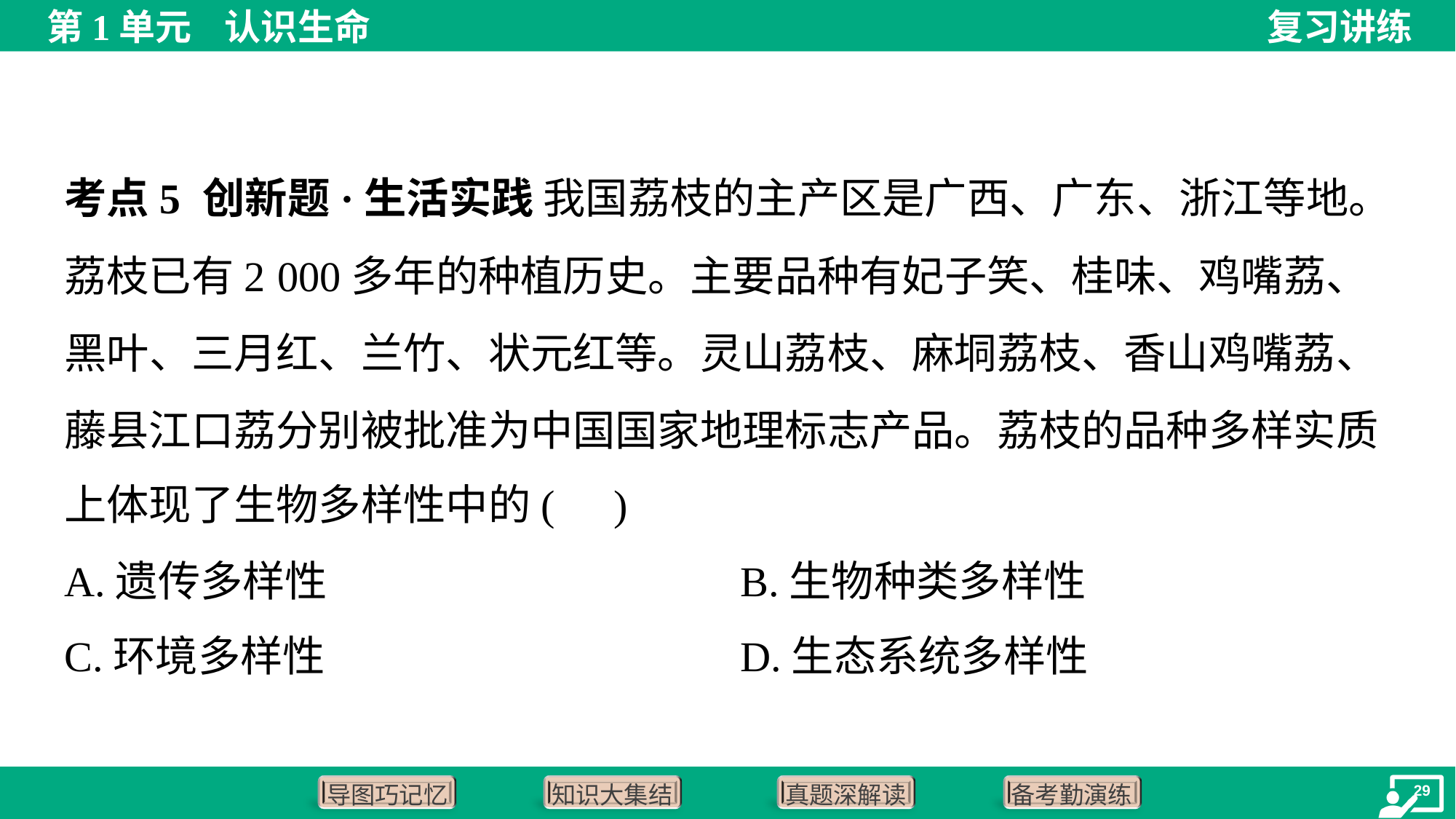

考点5 创新题·生活实践 我国荔枝的主产区是广西、广东、浙江等地。
荔枝已有2 000多年的种植历史。主要品种有妃子笑、桂味、鸡嘴荔、
黑叶、三月红、兰竹、状元红等。灵山荔枝、麻垌荔枝、香山鸡嘴荔、
藤县江口荔分别被批准为中国国家地理标志产品。荔枝的品种多样实质
上体现了生物多样性中的(     )
A.遗传多样性	B.生物种类多样性
C.环境多样性	D.生态系统多样性